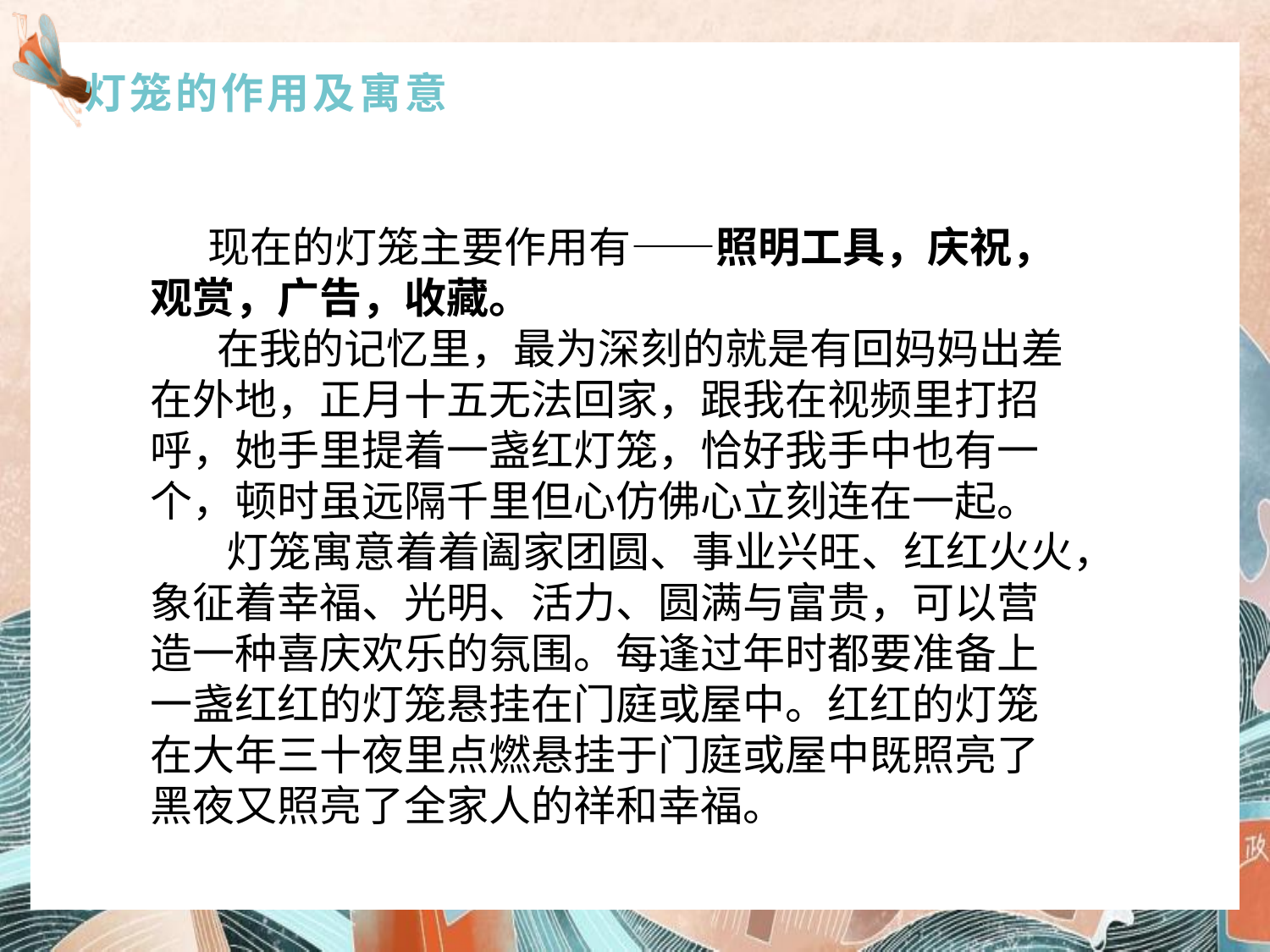

# 灯笼的作用及寓意
       现在的灯笼主要作用有——照明工具，庆祝，观赏，广告，收藏。
      在我的记忆里，最为深刻的就是有回妈妈出差在外地，正月十五无法回家，跟我在视频里打招呼，她手里提着一盏红灯笼，恰好我手中也有一个，顿时虽远隔千里但心仿佛心立刻连在一起。
       灯笼寓意着着阖家团圆、事业兴旺、红红火火，象征着幸福、光明、活力、圆满与富贵，可以营造一种喜庆欢乐的氛围。每逢过年时都要准备上一盏红红的灯笼悬挂在门庭或屋中。红红的灯笼在大年三十夜里点燃悬挂于门庭或屋中既照亮了黑夜又照亮了全家人的祥和幸福。